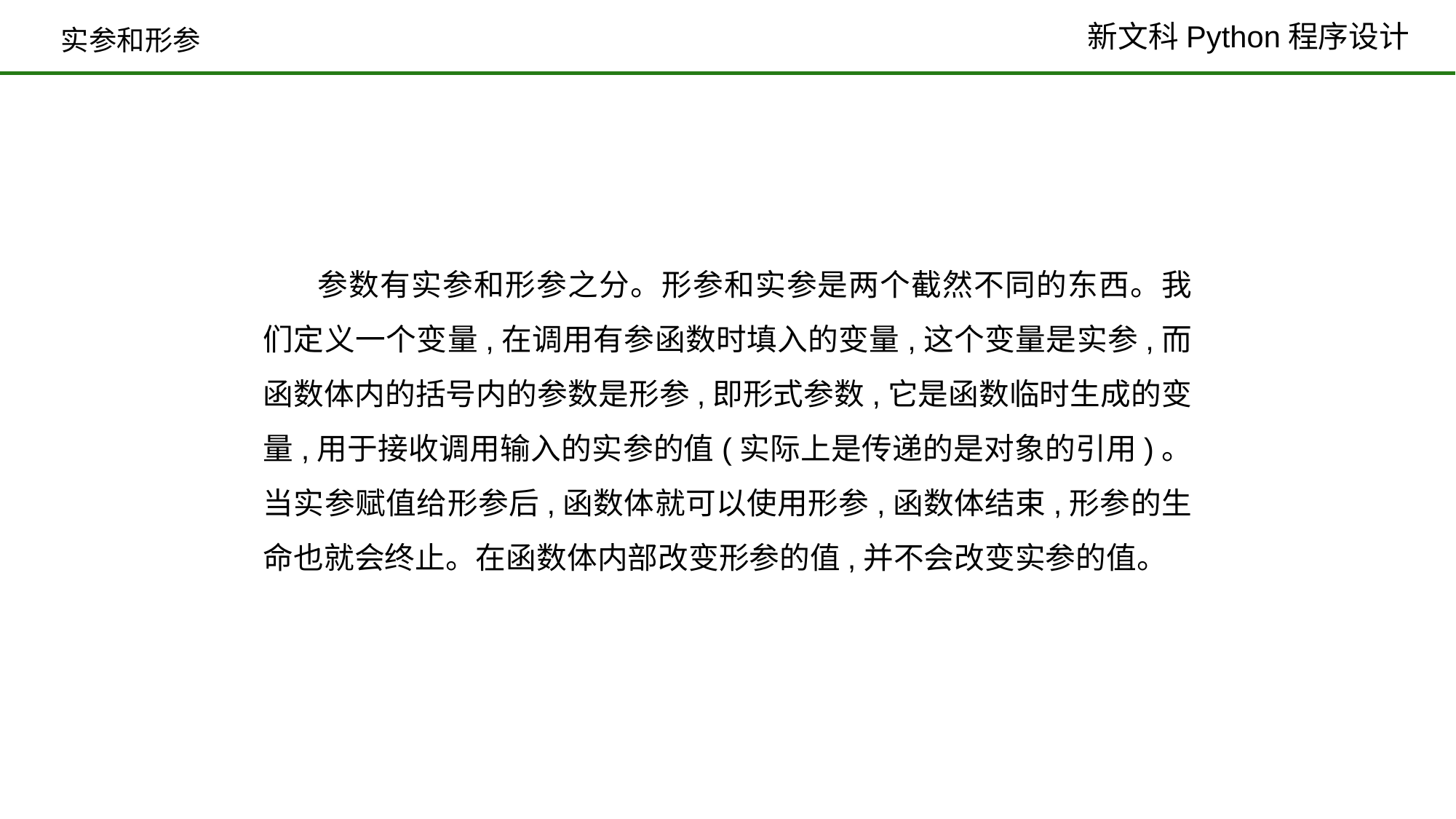

# 实参和形参
参数有实参和形参之分。形参和实参是两个截然不同的东西。我们定义一个变量,在调用有参函数时填入的变量,这个变量是实参,而函数体内的括号内的参数是形参,即形式参数,它是函数临时生成的变量,用于接收调用输入的实参的值(实际上是传递的是对象的引用)。当实参赋值给形参后,函数体就可以使用形参,函数体结束,形参的生命也就会终止。在函数体内部改变形参的值,并不会改变实参的值。